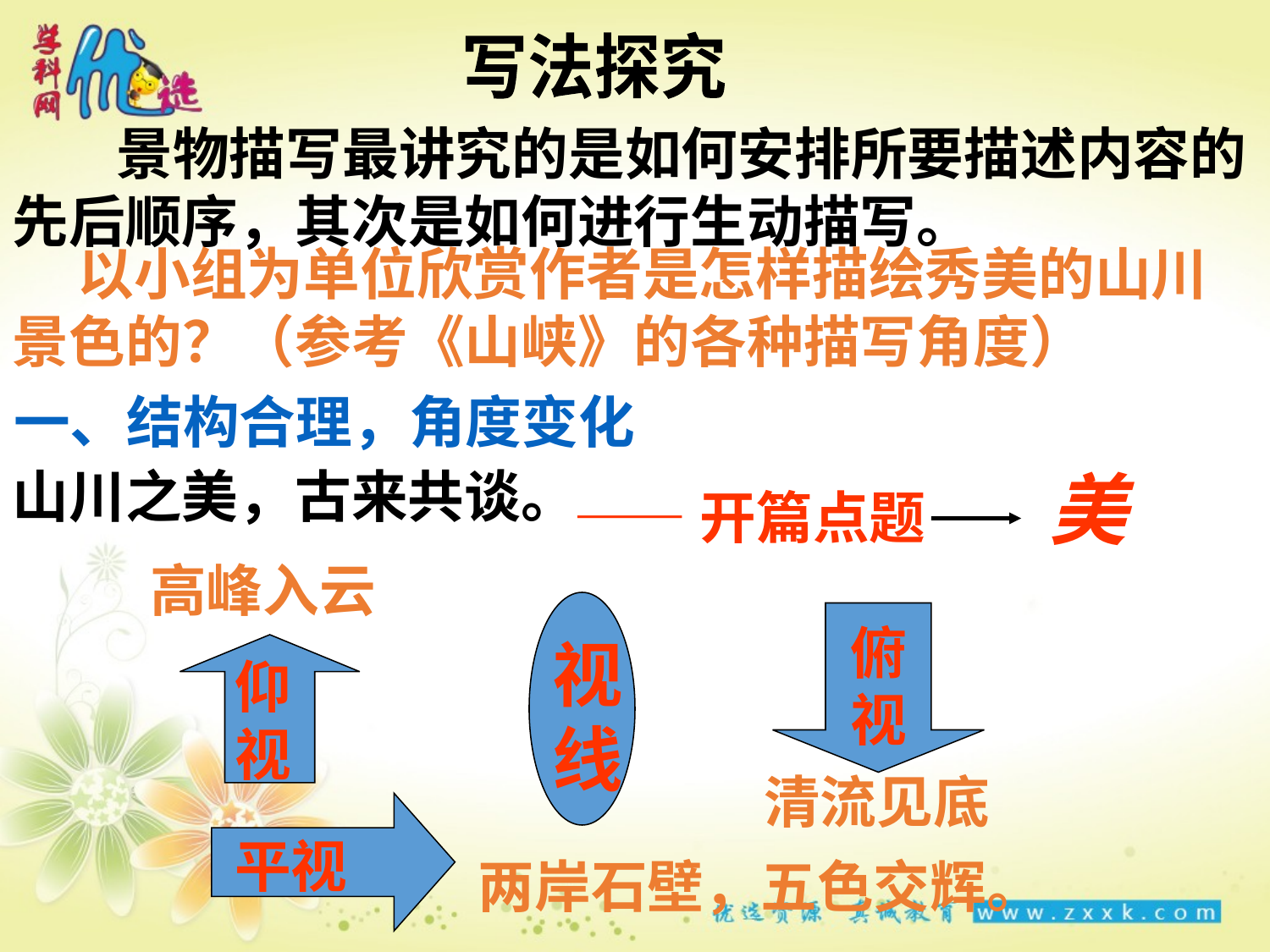

写法探究
       景物描写最讲究的是如何安排所要描述内容的先后顺序，其次是如何进行生动描写。
    以小组为单位欣赏作者是怎样描绘秀美的山川景色的？（参考《山峡》的各种描写角度）
一、结构合理，角度变化
山川之美，古来共谈。
美
——开篇点题

高峰入云

视线

俯视

仰视
清流见底

平视
两岸石壁，五色交辉。